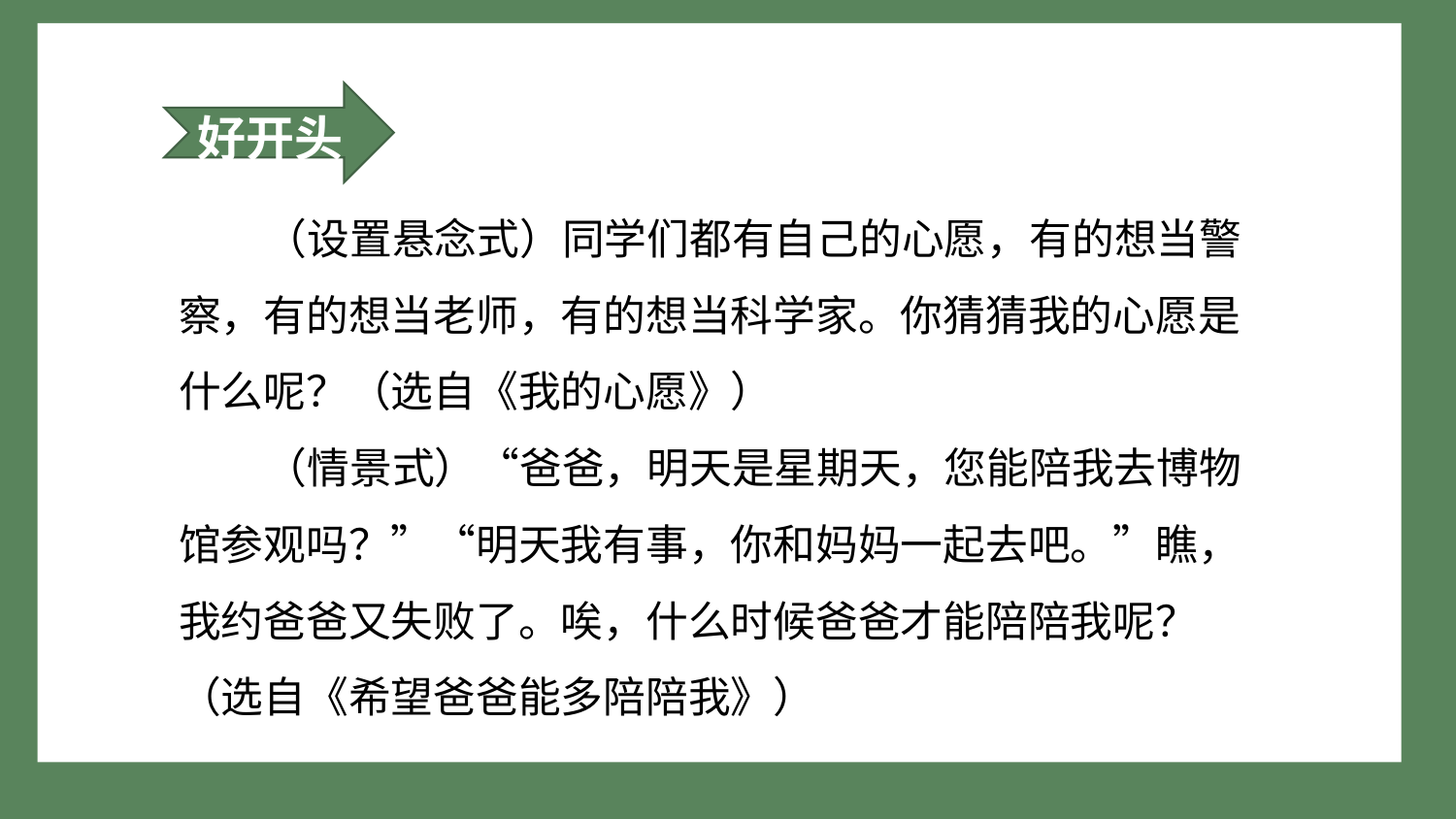

好开头
（设置悬念式）同学们都有自己的心愿，有的想当警察，有的想当老师，有的想当科学家。你猜猜我的心愿是什么呢？（选自《我的心愿》）
（情景式）“爸爸，明天是星期天，您能陪我去博物馆参观吗？”“明天我有事，你和妈妈一起去吧。”瞧，我约爸爸又失败了。唉，什么时候爸爸才能陪陪我呢？（选自《希望爸爸能多陪陪我》）